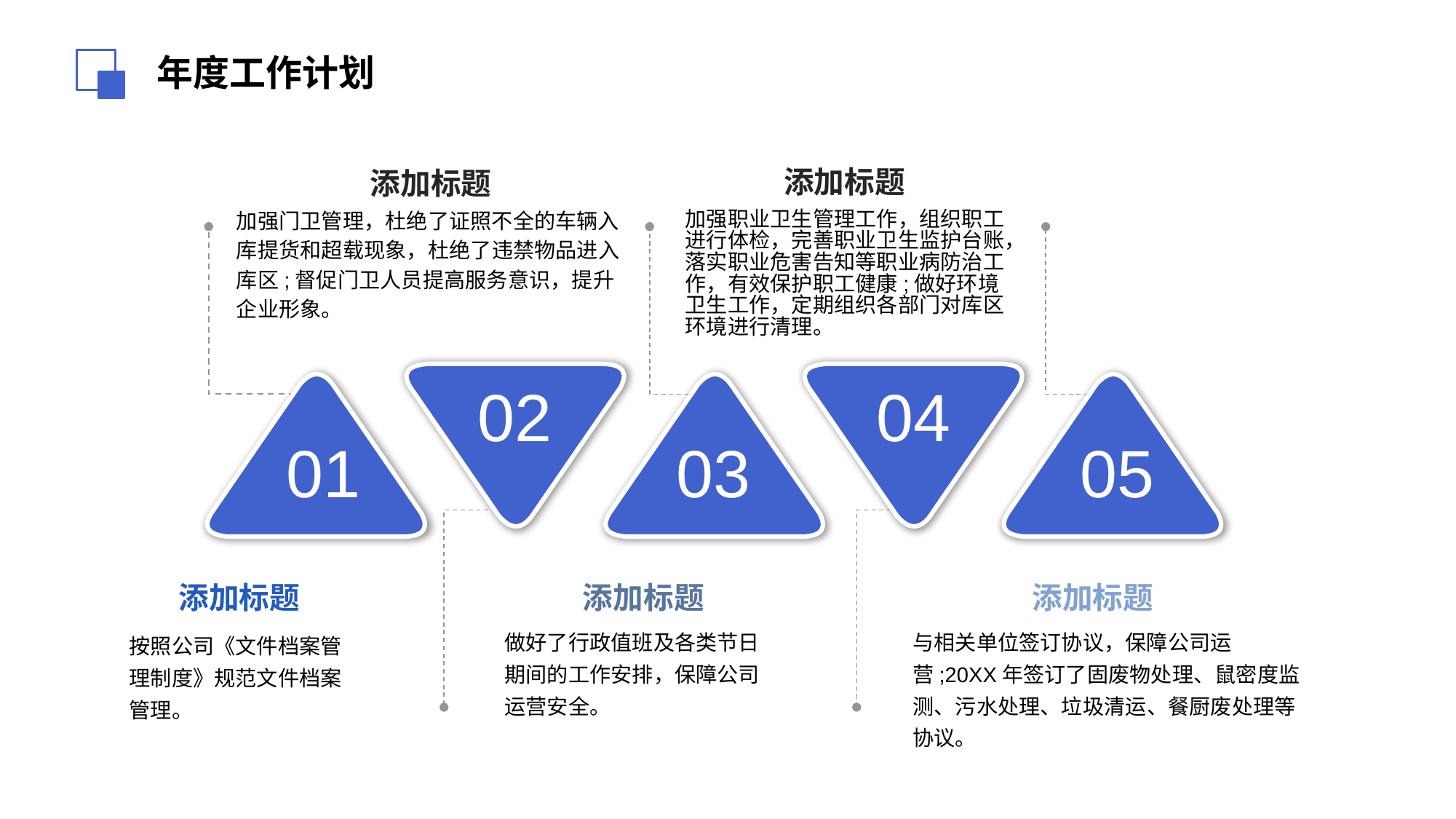

年度工作计划
添加标题
加强职业卫生管理工作，组织职工进行体检，完善职业卫生监护台账，落实职业危害告知等职业病防治工作，有效保护职工健康;做好环境卫生工作，定期组织各部门对库区环境进行清理。
添加标题
加强门卫管理，杜绝了证照不全的车辆入库提货和超载现象，杜绝了违禁物品进入库区;督促门卫人员提高服务意识，提升企业形象。

02

04

01

03

05

添加标题
按照公司《文件档案管理制度》规范文件档案管理。
添加标题
做好了行政值班及各类节日期间的工作安排，保障公司运营安全。
添加标题
与相关单位签订协议，保障公司运营;20XX年签订了固废物处理、鼠密度监测、污水处理、垃圾清运、餐厨废处理等协议。
PPT模板 http://www.1ppt.com/moban/